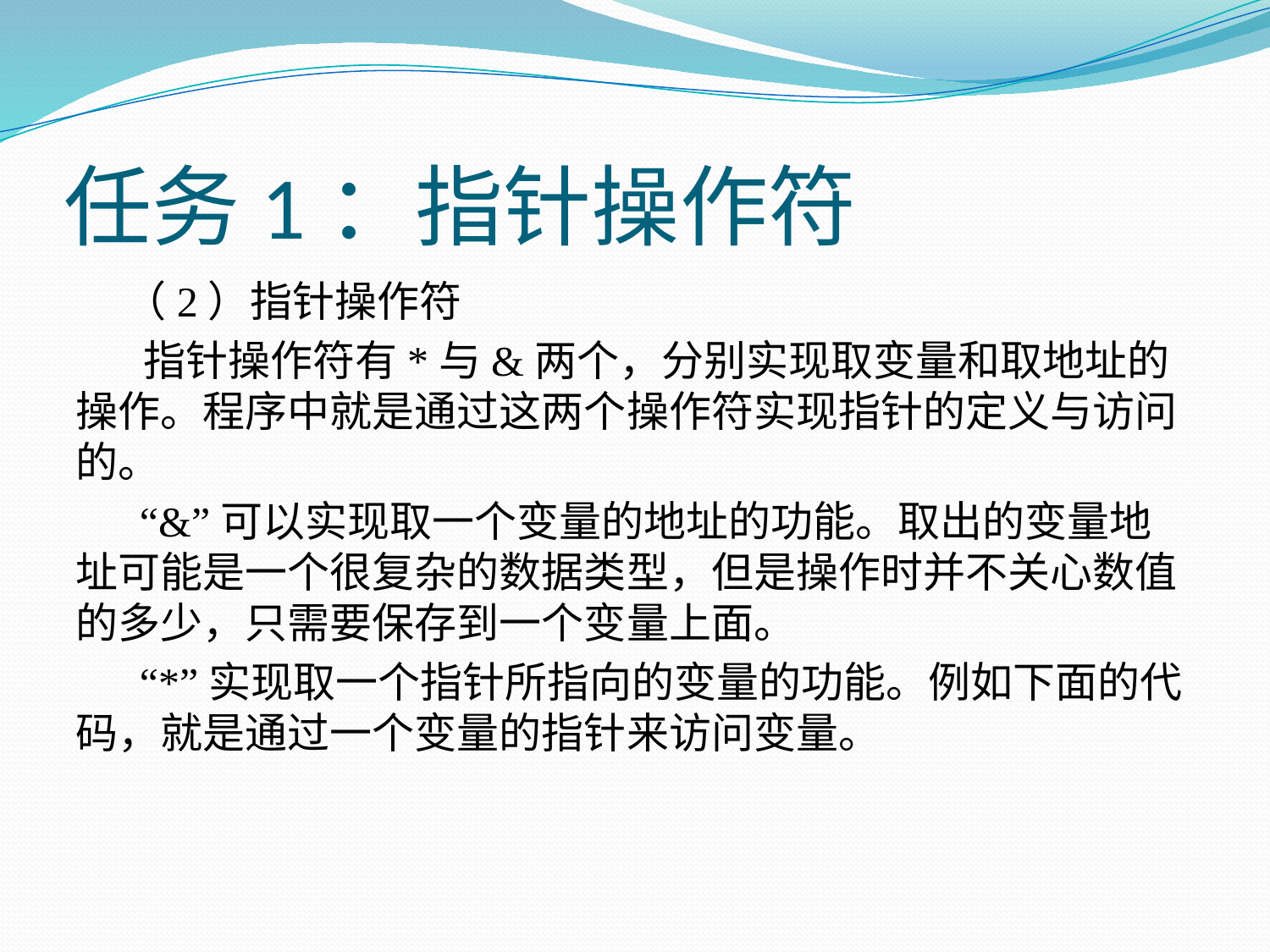

# 任务1：指针操作符
    （2）指针操作符
      指针操作符有*与&两个，分别实现取变量和取地址的操作。程序中就是通过这两个操作符实现指针的定义与访问的。
      “&”可以实现取一个变量的地址的功能。取出的变量地址可能是一个很复杂的数据类型，但是操作时并不关心数值的多少，只需要保存到一个变量上面。
      “*”实现取一个指针所指向的变量的功能。例如下面的代码，就是通过一个变量的指针来访问变量。